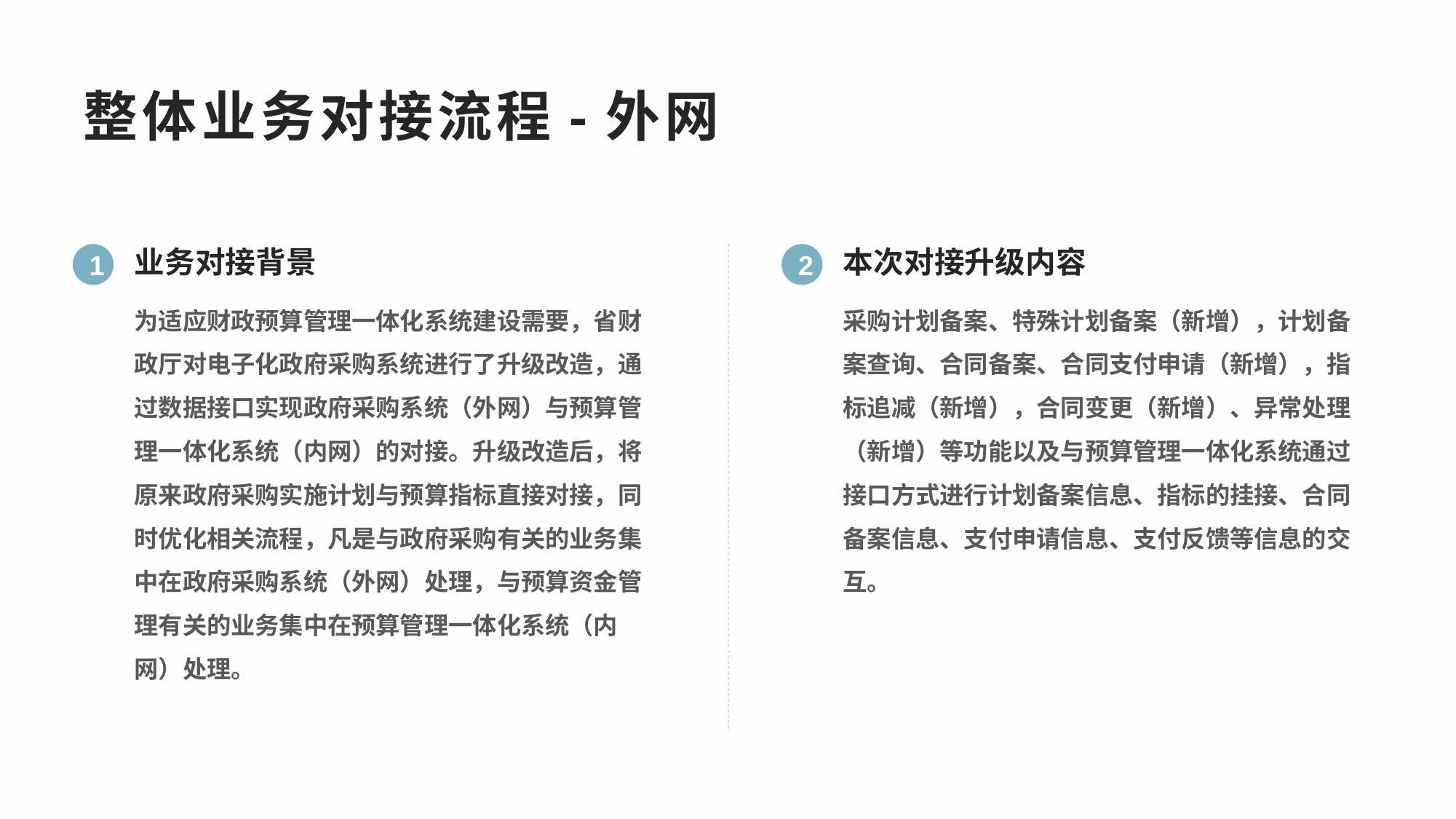

整体业务对接流程-外网
业务对接背景
本次对接升级内容
1
2
为适应财政预算管理一体化系统建设需要，省财政厅对电子化政府采购系统进行了升级改造，通过数据接口实现政府采购系统（外网）与预算管理一体化系统（内网）的对接。升级改造后，将原来政府采购实施计划与预算指标直接对接，同时优化相关流程，凡是与政府采购有关的业务集中在政府采购系统（外网）处理，与预算资金管理有关的业务集中在预算管理一体化系统（内网）处理。
采购计划备案、特殊计划备案（新增），计划备案查询、合同备案、合同支付申请（新增），指标追减（新增），合同变更（新增）、异常处理（新增）等功能以及与预算管理一体化系统通过接口方式进行计划备案信息、指标的挂接、合同备案信息、支付申请信息、支付反馈等信息的交互。